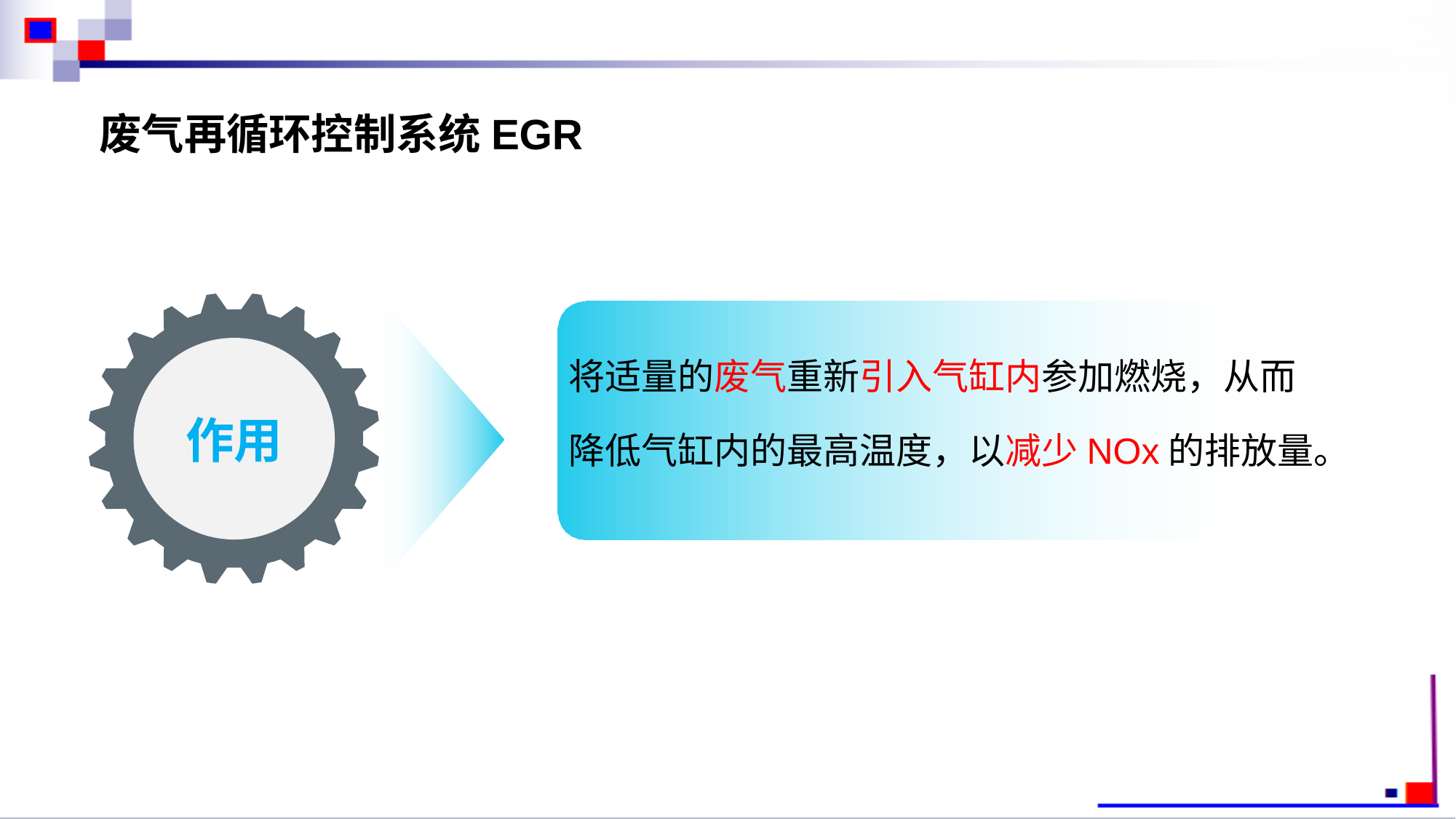

废气再循环控制系统EGR

作用

将适量的废气重新引入气缸内参加燃烧，从而降低气缸内的最高温度，以减少NOx的排放量。